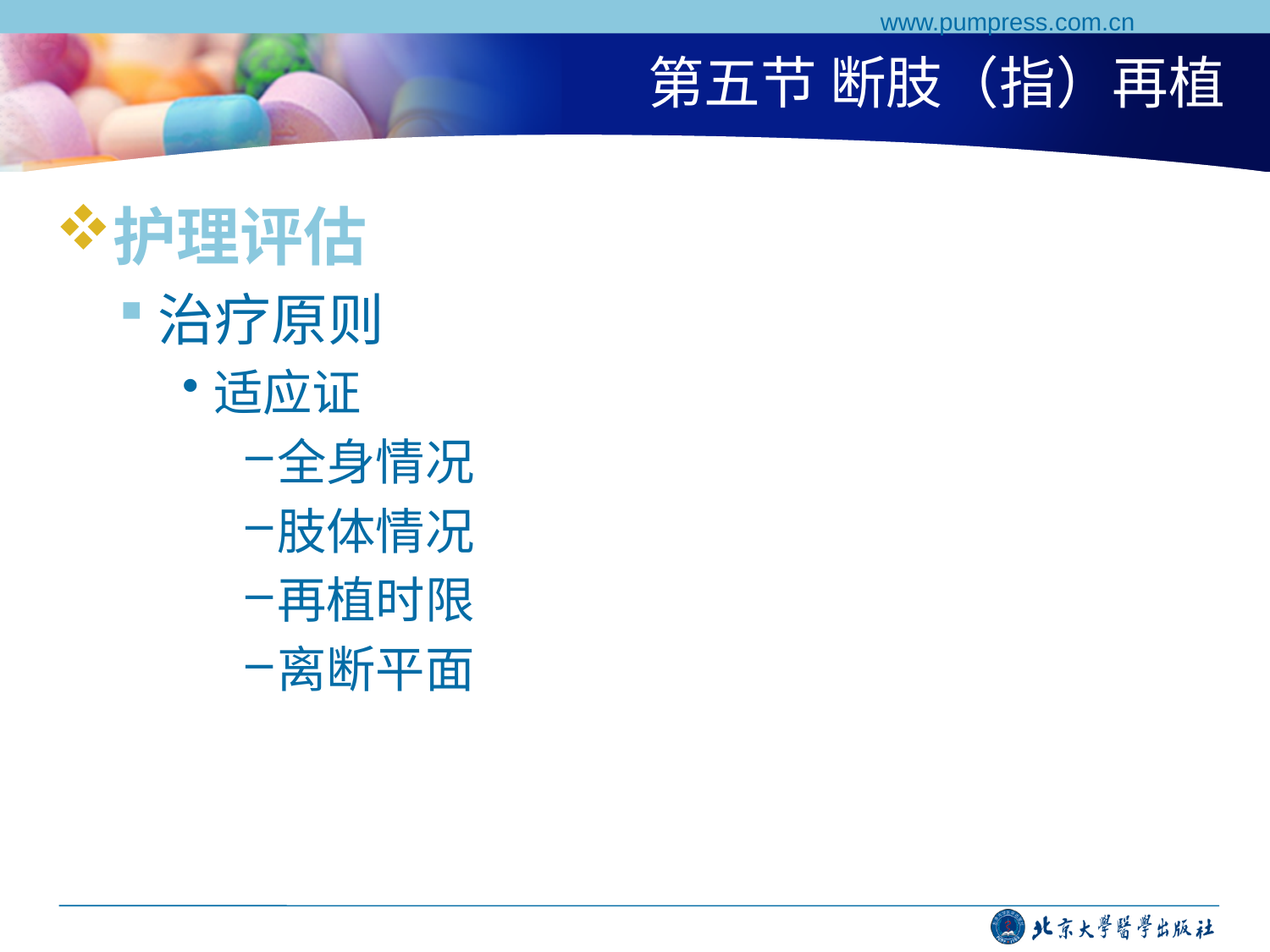

www.pumpress.com.cn
# 第五节 断肢（指）再植
护理评估
治疗原则
适应证
全身情况
肢体情况
再植时限
离断平面